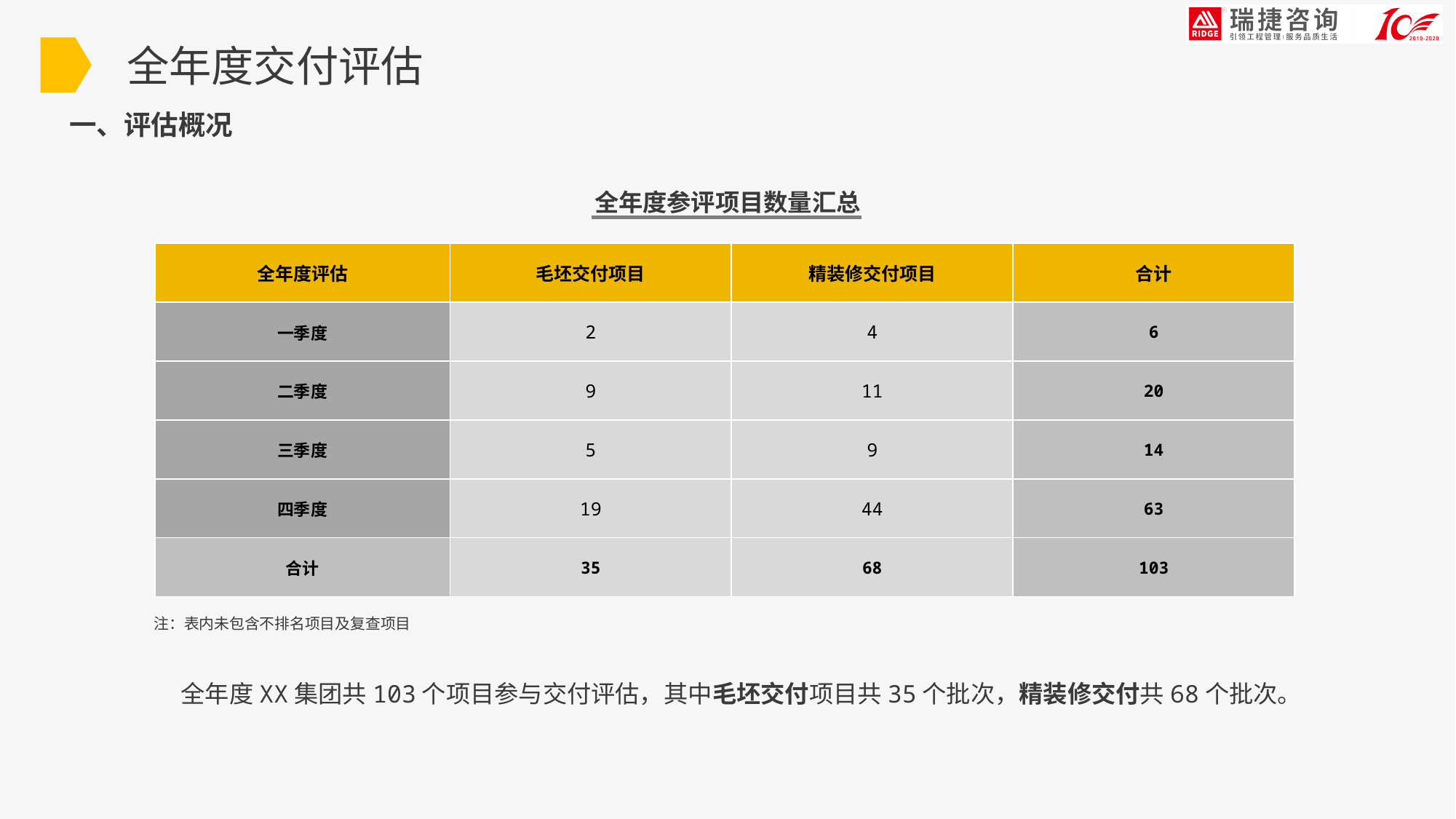

全年度交付评估

一、评估概况
全年度参评项目数量汇总
| 全年度评估 | 毛坯交付项目 | 精装修交付项目 | 合计 |
| --- | --- | --- | --- |
| 一季度 | 2 | 4 | 6 |
| 二季度 | 9 | 11 | 20 |
| 三季度 | 5 | 9 | 14 |
| 四季度 | 19 | 44 | 63 |
| 合计 | 35 | 68 | 103 |
注：表内未包含不排名项目及复查项目
       全年度XX集团共103个项目参与交付评估，其中毛坯交付项目共35个批次，精装修交付共68个批次。